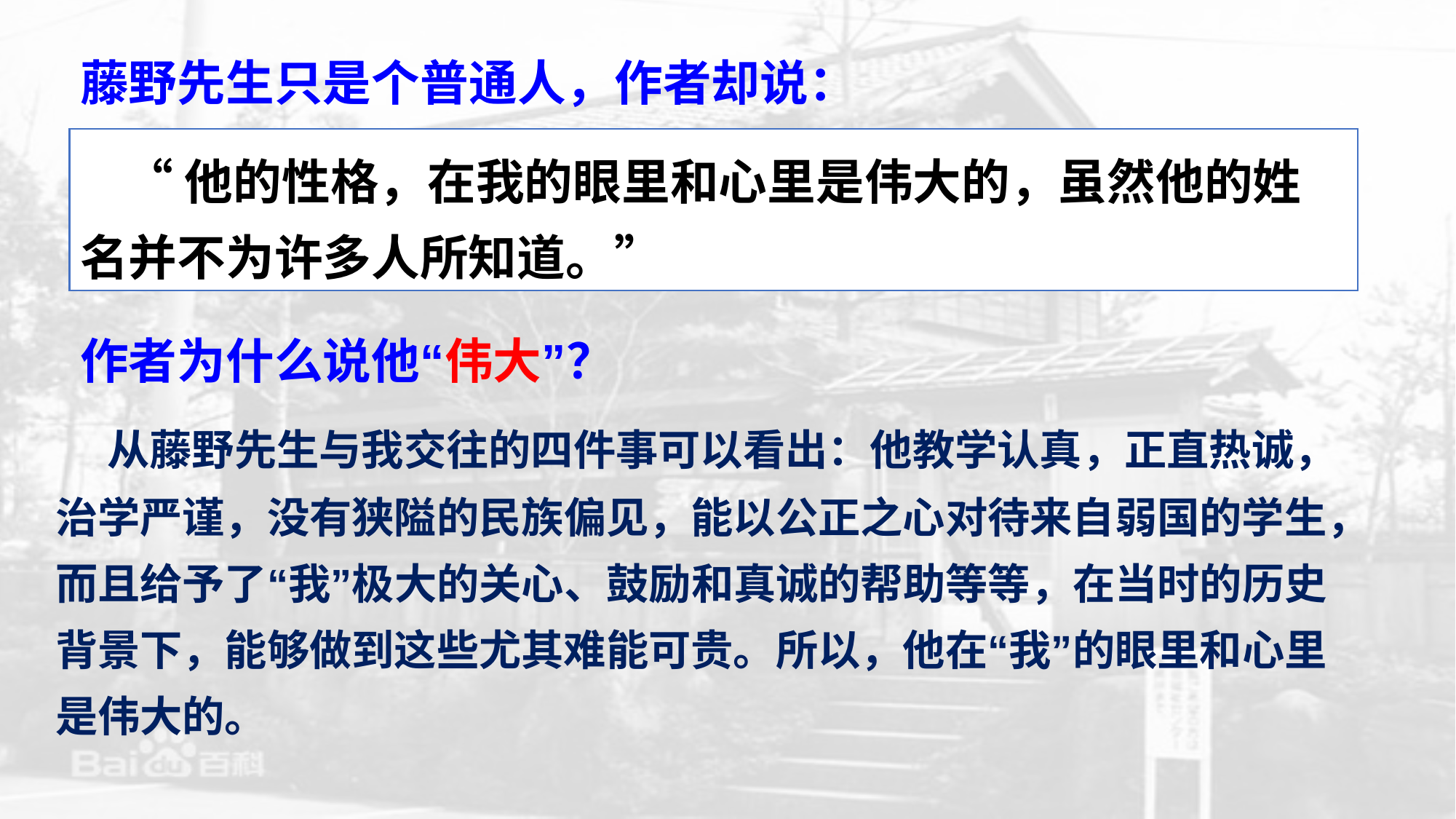

藤野先生只是个普通人，作者却说：
    “他的性格，在我的眼里和心里是伟大的，虽然他的姓名并不为许多人所知道。”
作者为什么说他“伟大”？
   从藤野先生与我交往的四件事可以看出：他教学认真，正直热诚，治学严谨，没有狭隘的民族偏见，能以公正之心对待来自弱国的学生，而且给予了“我”极大的关心、鼓励和真诚的帮助等等，在当时的历史背景下，能够做到这些尤其难能可贵。所以，他在“我”的眼里和心里是伟大的。